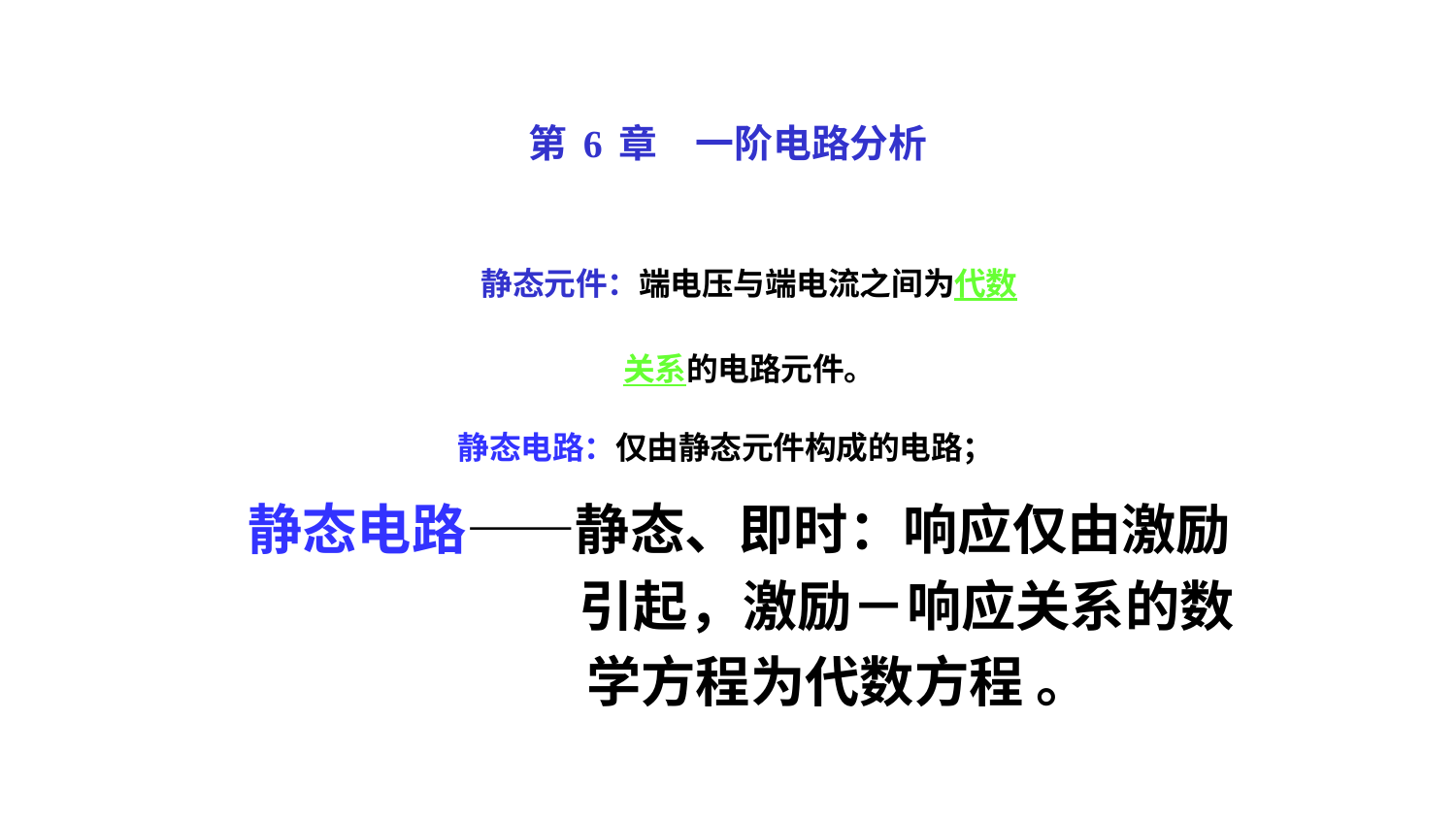

第6章　一阶电路分析
静态元件：端电压与端电流之间为代数
关系的电路元件。
静态电路：仅由静态元件构成的电路；
静态电路——静态、即时：响应仅由激励
                         引起，激励－响应关系的数
              学方程为代数方程 。